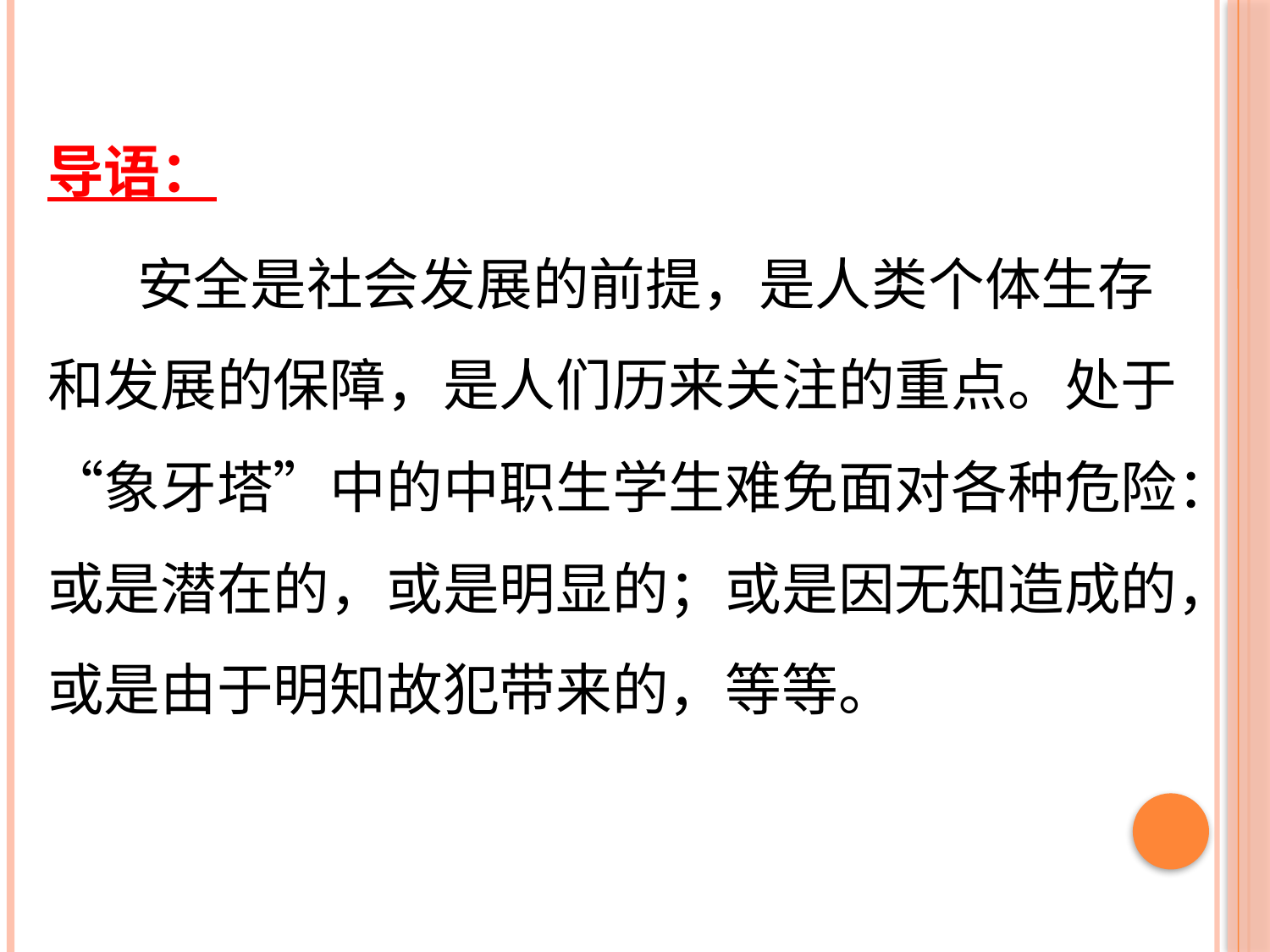

导语：
      安全是社会发展的前提，是人类个体生存和发展的保障，是人们历来关注的重点。处于“象牙塔”中的中职生学生难免面对各种危险：或是潜在的，或是明显的；或是因无知造成的，或是由于明知故犯带来的，等等。